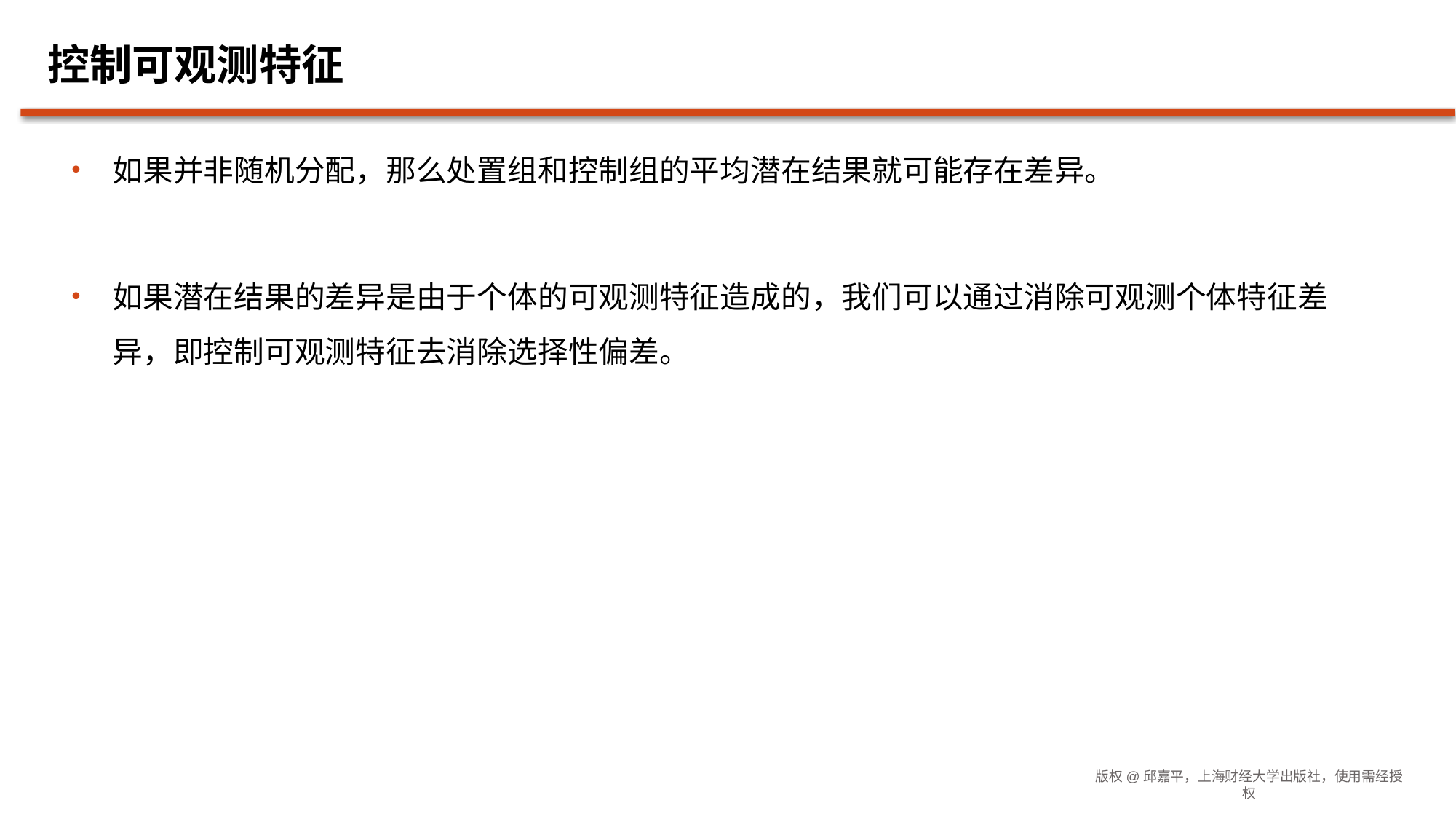

# 控制可观测特征
如果并非随机分配，那么处置组和控制组的平均潜在结果就可能存在差异。

如果潜在结果的差异是由于个体的可观测特征造成的，我们可以通过消除可观测个体特征差异，即控制可观测特征去消除选择性偏差。

版权@邱嘉平，上海财经大学出版社，使用需经授权